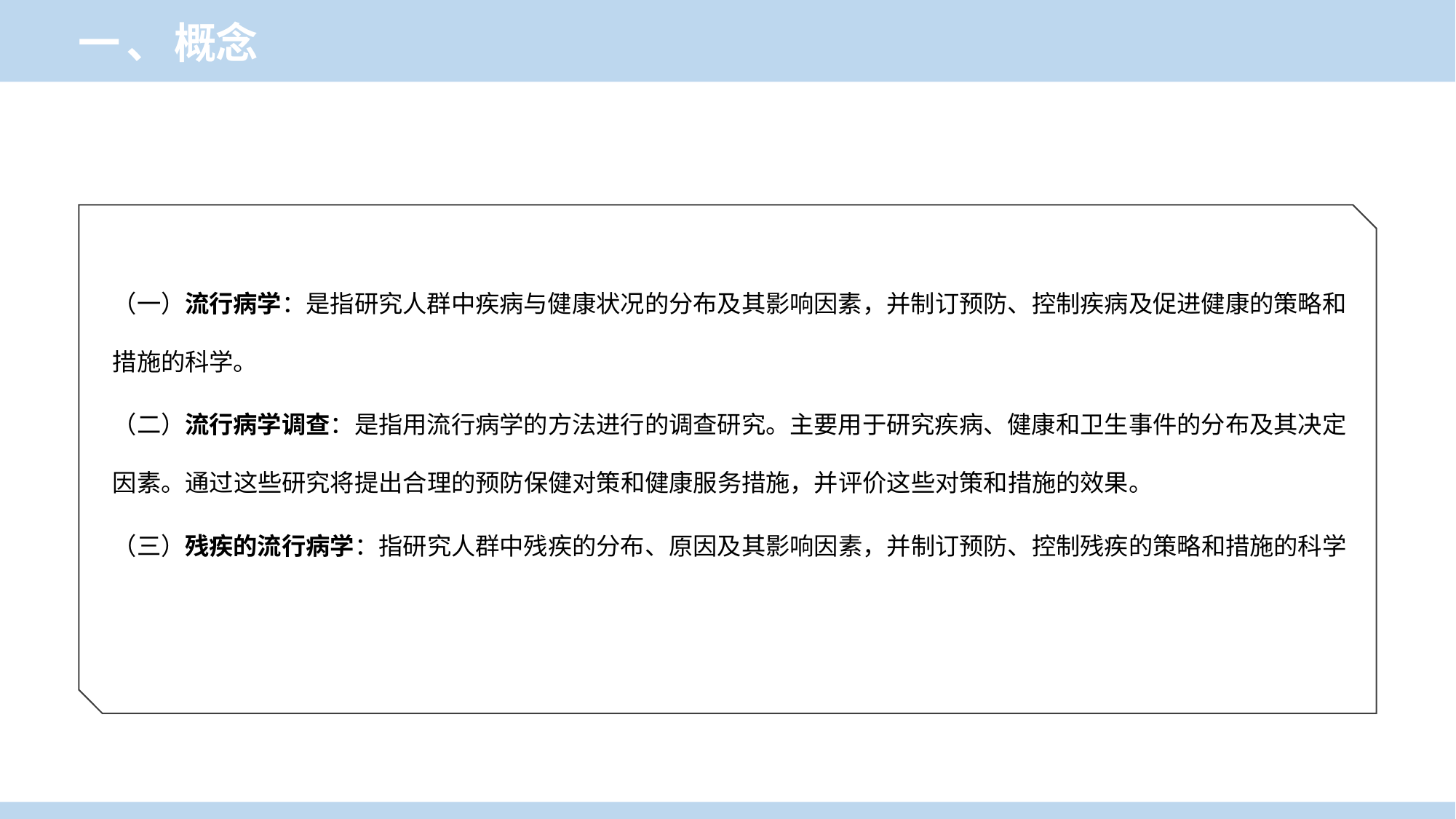

一、概念

（一）流行病学：是指研究人群中疾病与健康状况的分布及其影响因素，并制订预防、控制疾病及促进健康的策略和措施的科学。
（二）流行病学调查：是指用流行病学的方法进行的调查研究。主要用于研究疾病、健康和卫生事件的分布及其决定因素。通过这些研究将提出合理的预防保健对策和健康服务措施，并评价这些对策和措施的效果。
（三）残疾的流行病学：指研究人群中残疾的分布、原因及其影响因素，并制订预防、控制残疾的策略和措施的科学。